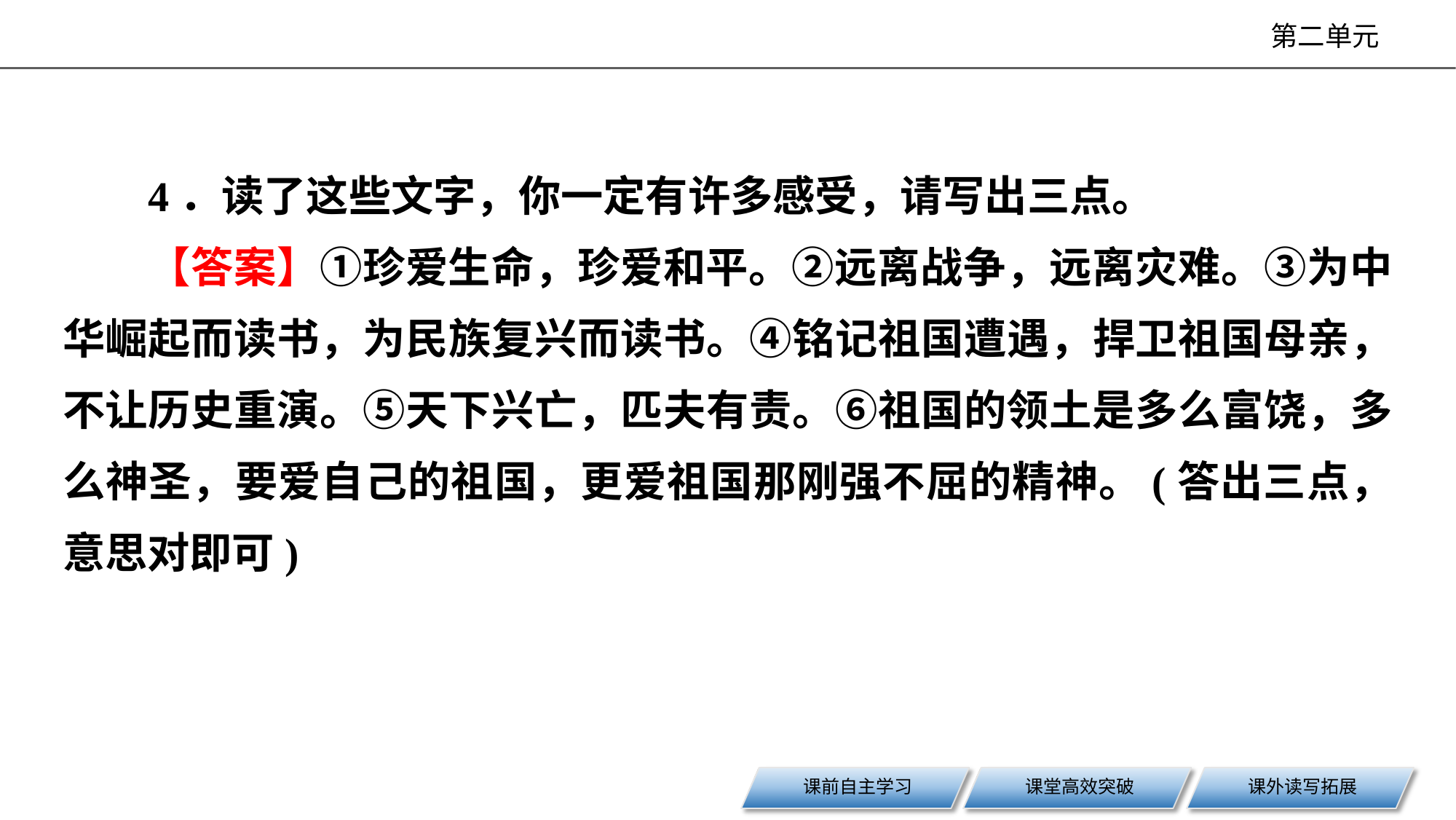

4．读了这些文字，你一定有许多感受，请写出三点。
【答案】①珍爱生命，珍爱和平。②远离战争，远离灾难。③为中华崛起而读书，为民族复兴而读书。④铭记祖国遭遇，捍卫祖国母亲，不让历史重演。⑤天下兴亡，匹夫有责。⑥祖国的领土是多么富饶，多么神圣，要爱自己的祖国，更爱祖国那刚强不屈的精神。(答出三点，意思对即可)